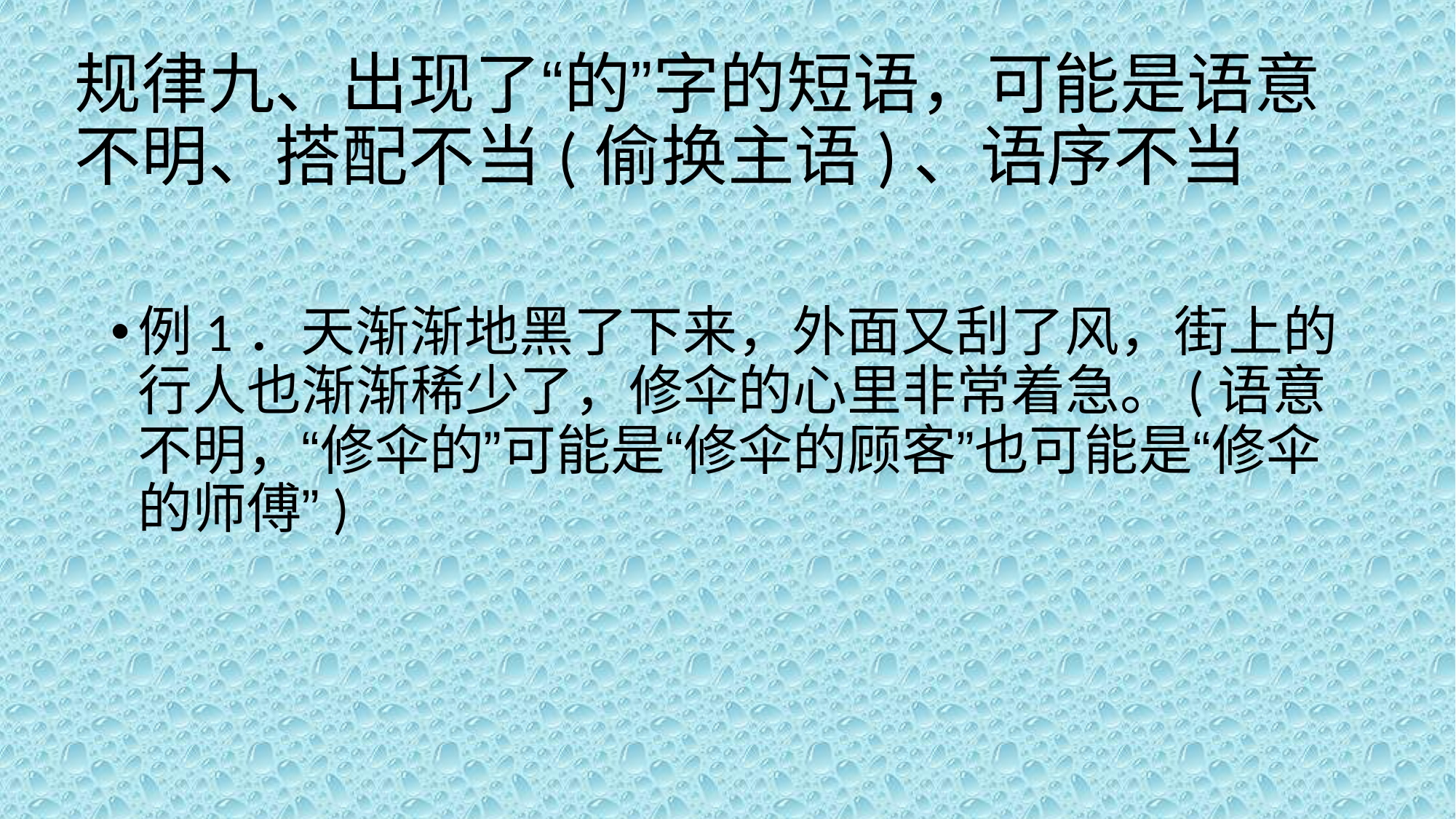

# 规律九、出现了“的”字的短语，可能是语意不明、搭配不当(偷换主语)、语序不当
例1．天渐渐地黑了下来，外面又刮了风，街上的行人也渐渐稀少了，修伞的心里非常着急。(语意不明，“修伞的”可能是“修伞的顾客”也可能是“修伞的师傅”)